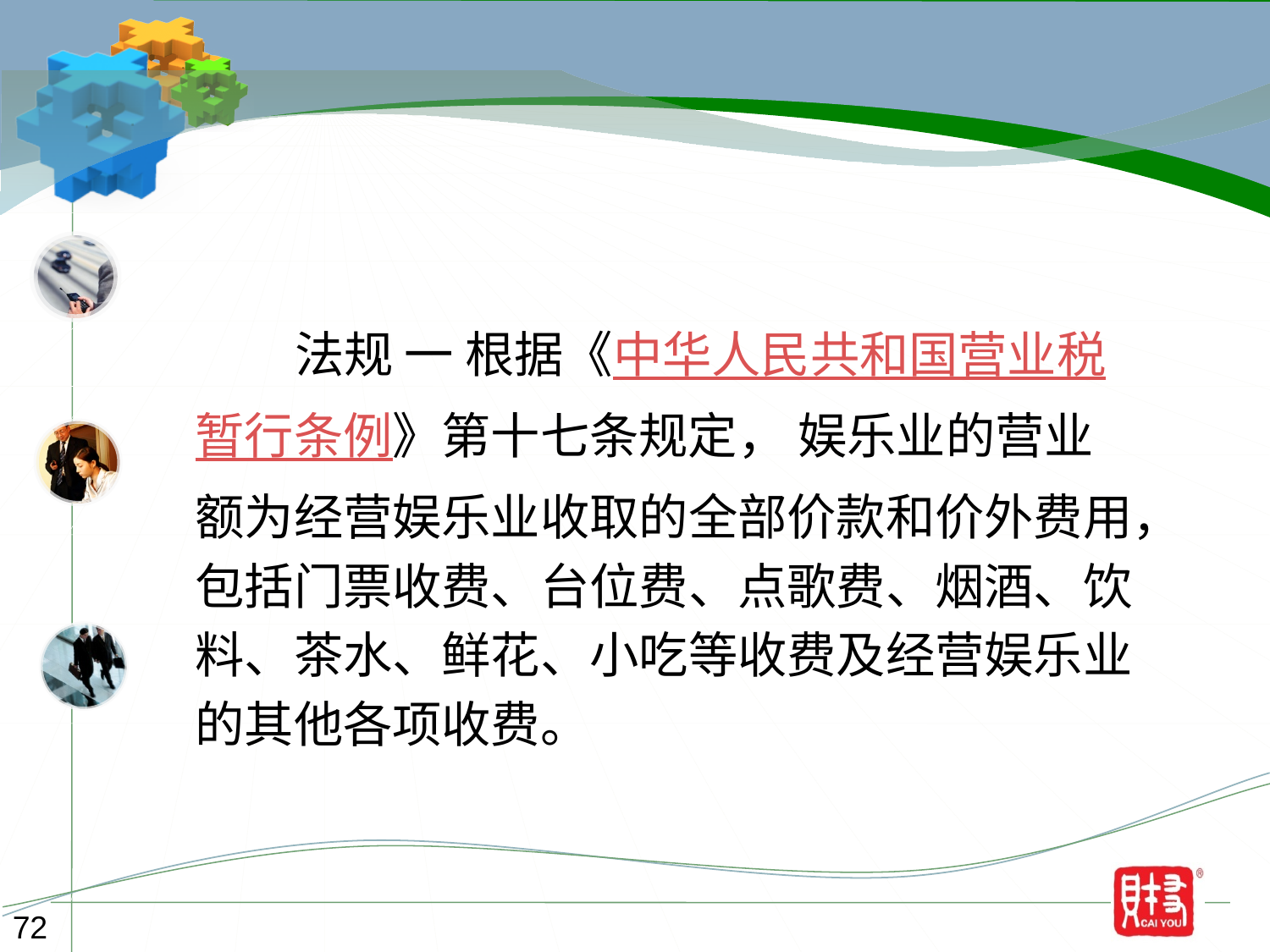

法规 一 根据《中华人民共和国营业税
暂行条例》第十七条规定， 娱乐业的营业
额为经营娱乐业收取的全部价款和价外费用，
包括门票收费、台位费、点歌费、烟酒、饮
料、茶水、鲜花、小吃等收费及经营娱乐业
的其他各项收费。

72